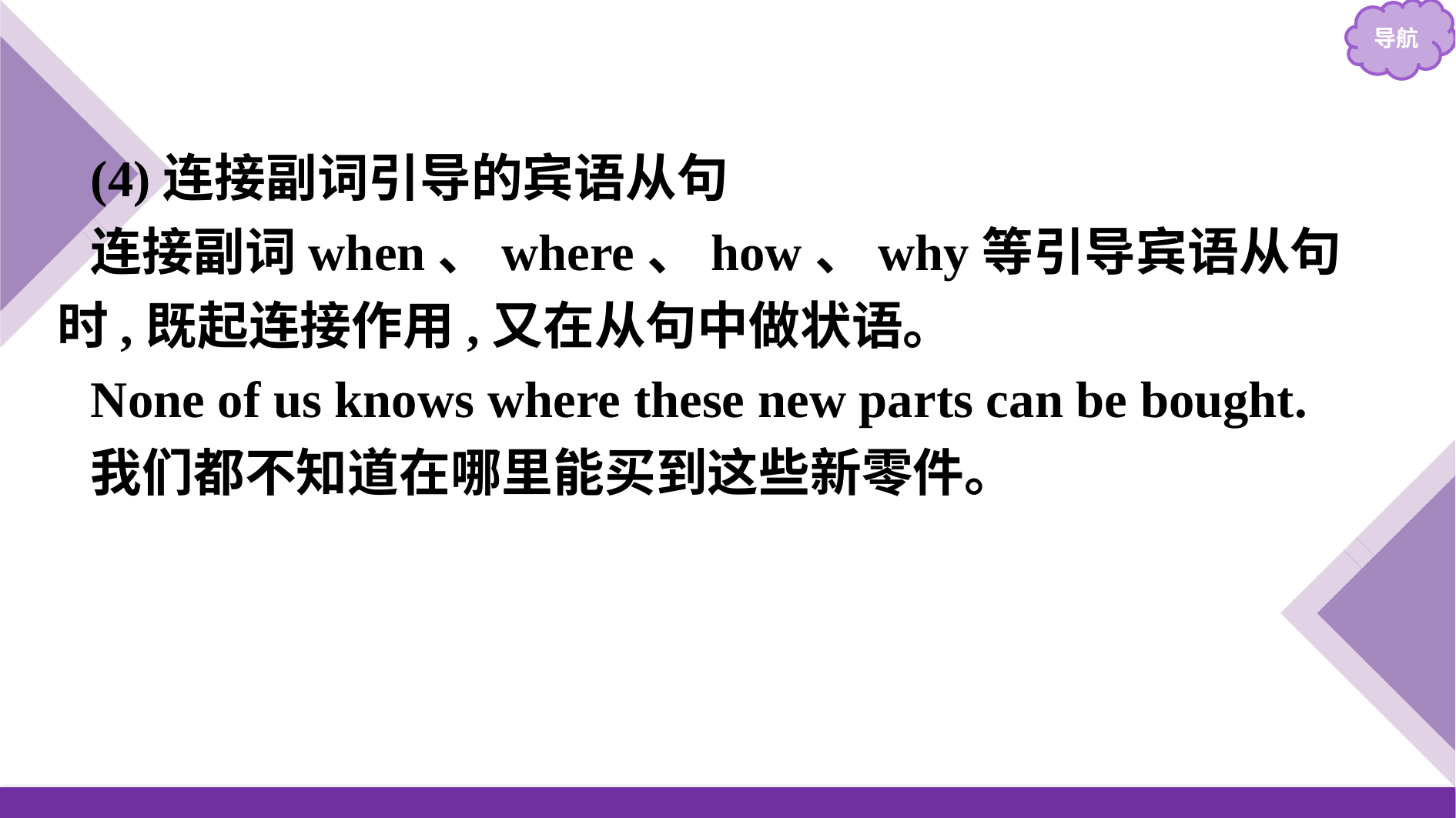

(4)连接副词引导的宾语从句
连接副词when、where、how、why等引导宾语从句时,既起连接作用,又在从句中做状语。
None of us knows where these new parts can be bought.
我们都不知道在哪里能买到这些新零件。